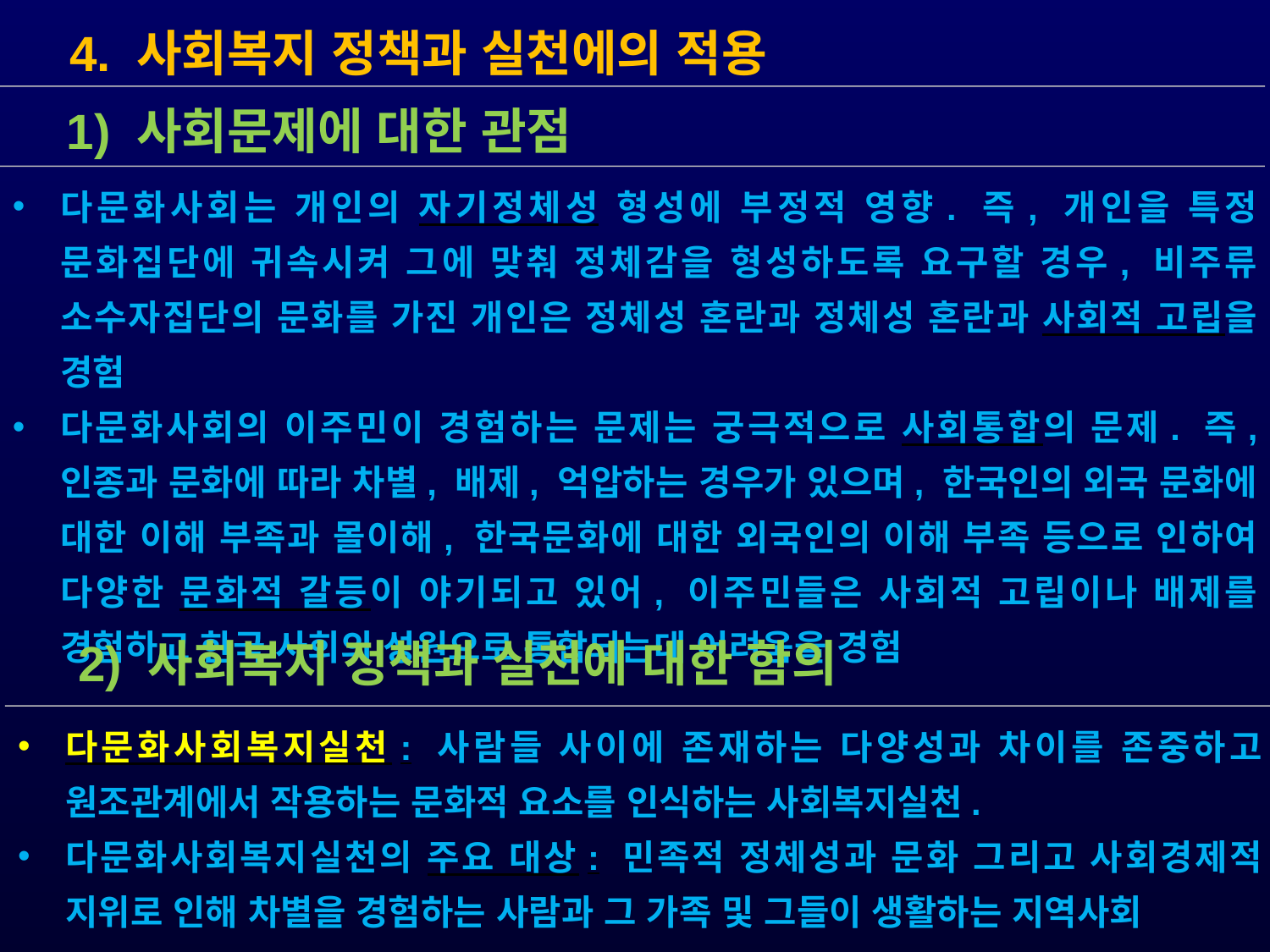

4. 사회복지 정책과 실천에의 적용

다문화사회는 개인의 자기정체성 형성에 부정적 영향. 즉, 개인을 특정 문화집단에 귀속시켜 그에 맞춰 정체감을 형성하도록 요구할 경우, 비주류 소수자집단의 문화를 가진 개인은 정체성 혼란과 정체성 혼란과 사회적 고립을 경험
다문화사회의 이주민이 경험하는 문제는 궁극적으로 사회통합의 문제. 즉, 인종과 문화에 따라 차별, 배제, 억압하는 경우가 있으며, 한국인의 외국 문화에 대한 이해 부족과 몰이해, 한국문화에 대한 외국인의 이해 부족 등으로 인하여 다양한 문화적 갈등이 야기되고 있어, 이주민들은 사회적 고립이나 배제를 경험하고 한국 사회의 성원으로 통합되는데 어려움을 경험
  1) 사회문제에 대한 관점

  2) 사회복지 정책과 실천에 대한 함의

다문화사회복지실천: 사람들 사이에 존재하는 다양성과 차이를 존중하고 원조관계에서 작용하는 문화적 요소를 인식하는 사회복지실천.
다문화사회복지실천의 주요 대상: 민족적 정체성과 문화 그리고 사회경제적 지위로 인해 차별을 경험하는 사람과 그 가족 및 그들이 생활하는 지역사회